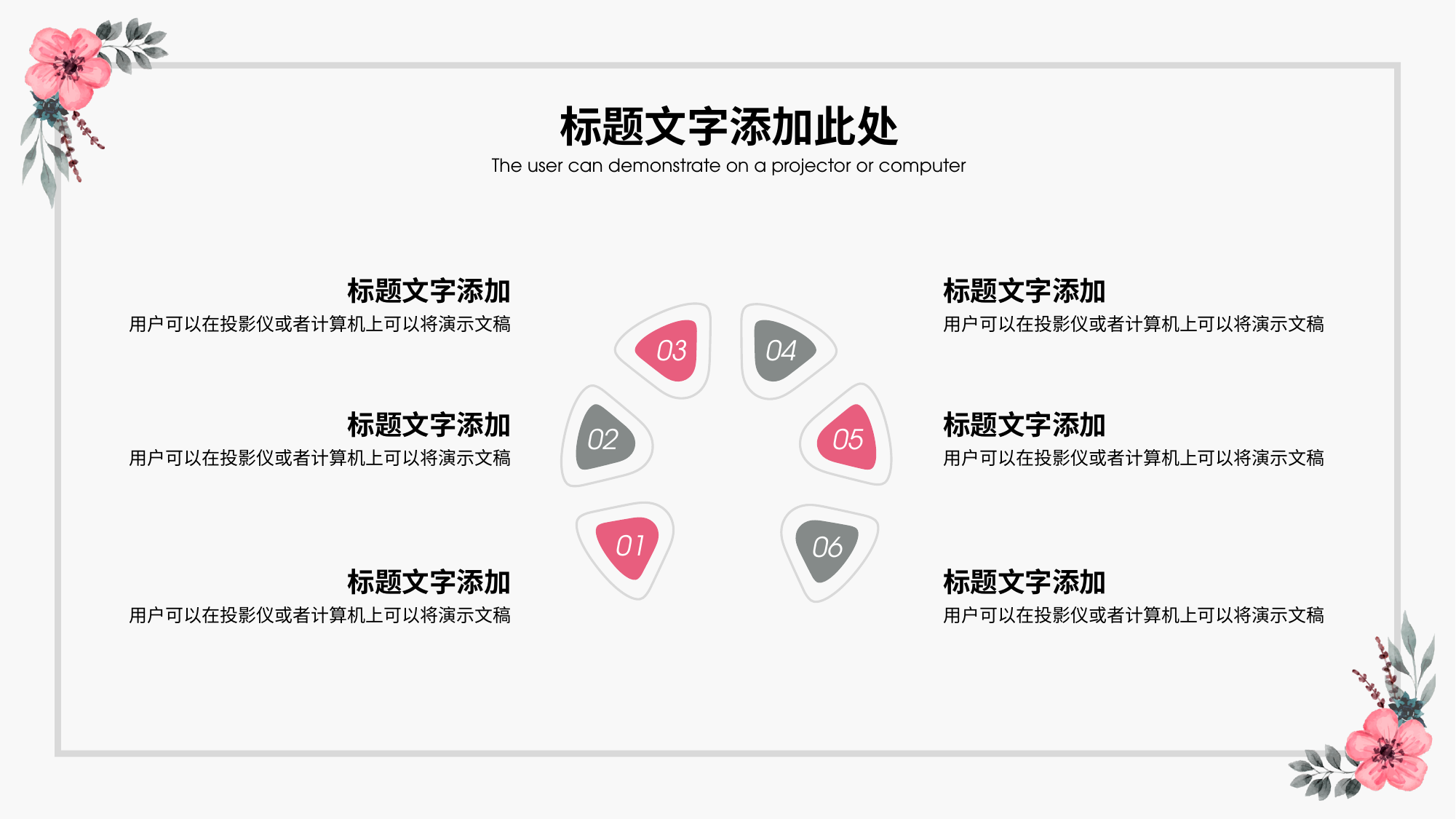

标题文字添加此处
The user can demonstrate on a projector or computer
标题文字添加
用户可以在投影仪或者计算机上可以将演示文稿
标题文字添加
用户可以在投影仪或者计算机上可以将演示文稿

03
04

02
05

01
06
标题文字添加
用户可以在投影仪或者计算机上可以将演示文稿
标题文字添加
用户可以在投影仪或者计算机上可以将演示文稿
标题文字添加
用户可以在投影仪或者计算机上可以将演示文稿
标题文字添加
用户可以在投影仪或者计算机上可以将演示文稿